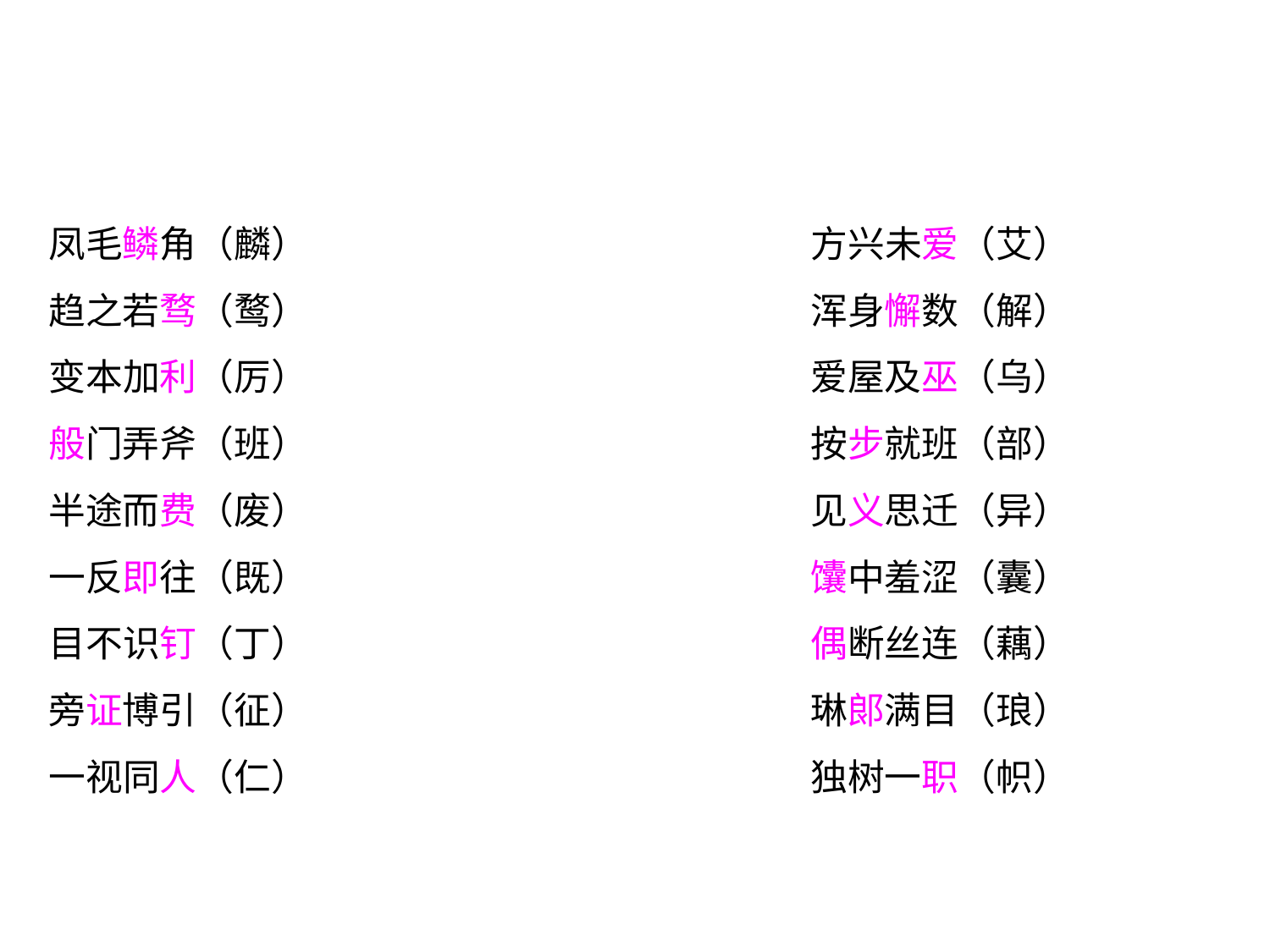

凤毛鳞角（麟）				方兴未爱（艾）
趋之若骛（鹜）				浑身懈数（解）
变本加利（厉）				爱屋及巫（乌）
般门弄斧（班）				按步就班（部）
半途而费（废）				见义思迁（异）
一反即往（既）				馕中羞涩（囊）
目不识钉（丁）				偶断丝连（藕）
旁证博引（征）				琳郞满目（琅）
一视同人（仁）				独树一职（帜）